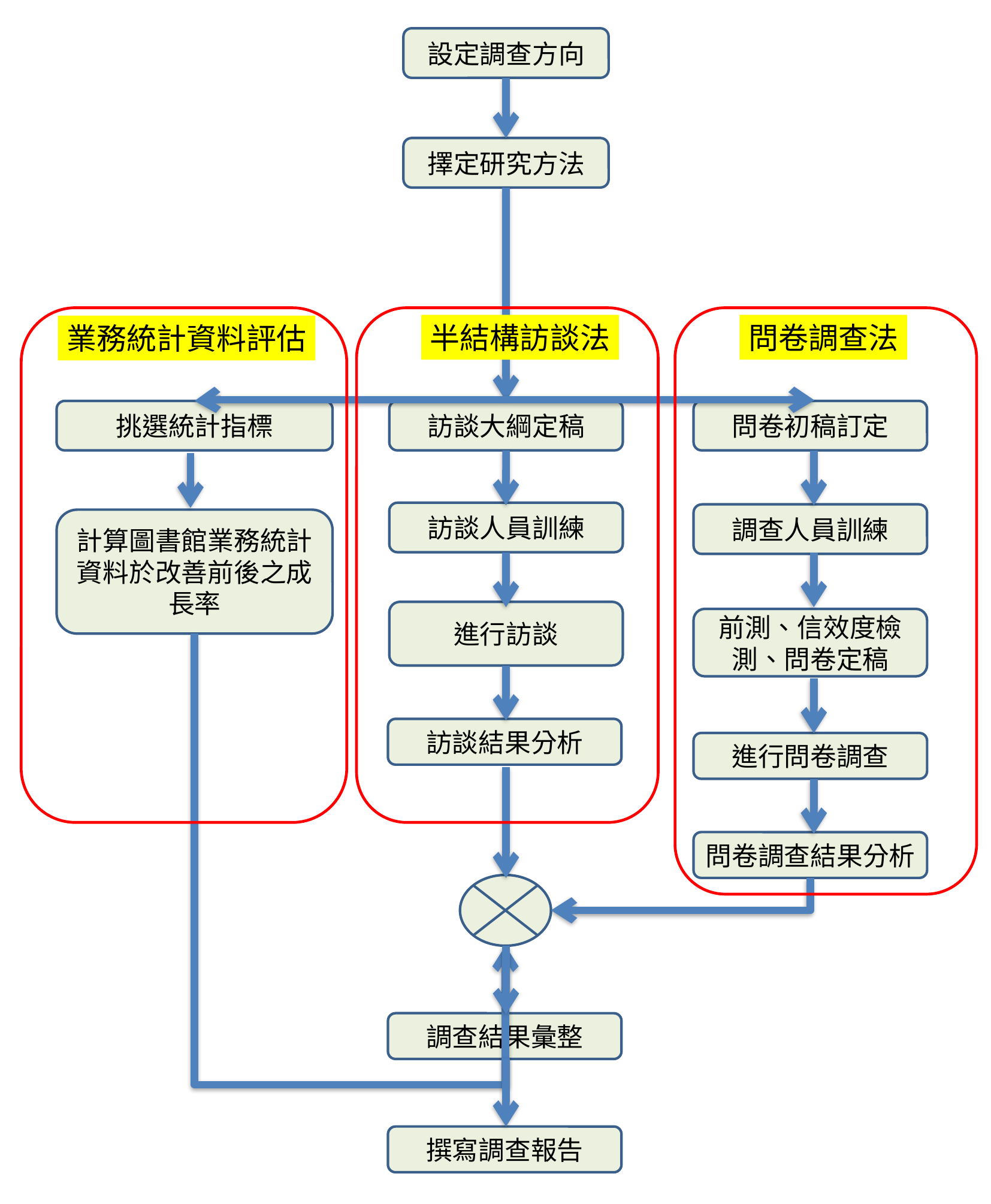

設定調查方向
擇定研究方法

半結構訪談法
問卷調查法
業務統計資料評估
挑選統計指標
訪談大綱定稿
問卷初稿訂定
訪談人員訓練
調查人員訓練
計算圖書館業務統計資料於改善前後之成長率
進行訪談
前測、信效度檢測、問卷定稿
訪談結果分析
進行問卷調查
問卷調查結果分析

調查結果彙整
撰寫調查報告